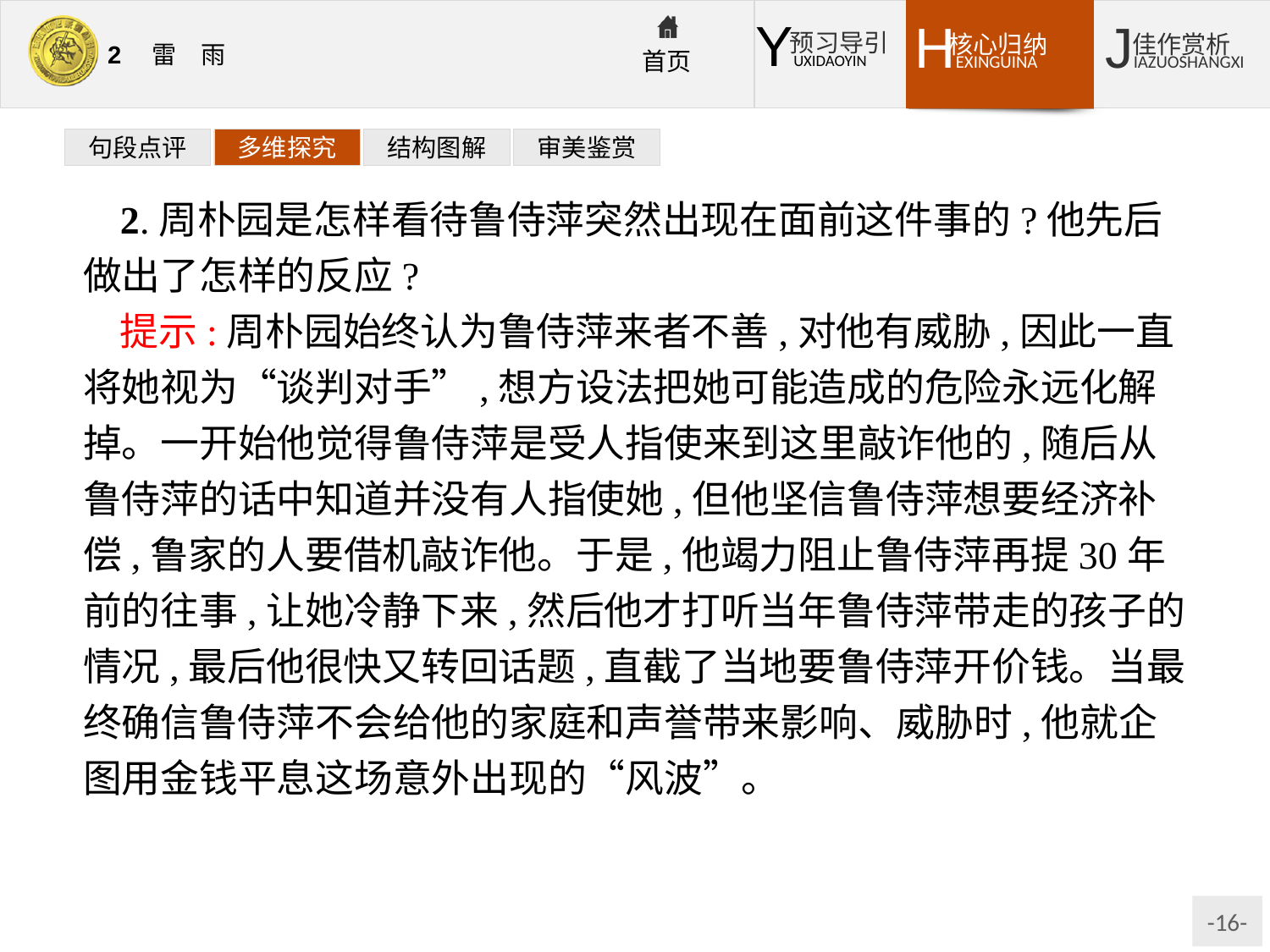

句段点评
多维探究
结构图解
审美鉴赏
2.周朴园是怎样看待鲁侍萍突然出现在面前这件事的?他先后做出了怎样的反应?
提示:周朴园始终认为鲁侍萍来者不善,对他有威胁,因此一直将她视为“谈判对手”,想方设法把她可能造成的危险永远化解掉。一开始他觉得鲁侍萍是受人指使来到这里敲诈他的,随后从鲁侍萍的话中知道并没有人指使她,但他坚信鲁侍萍想要经济补偿,鲁家的人要借机敲诈他。于是,他竭力阻止鲁侍萍再提30年前的往事,让她冷静下来,然后他才打听当年鲁侍萍带走的孩子的情况,最后他很快又转回话题,直截了当地要鲁侍萍开价钱。当最终确信鲁侍萍不会给他的家庭和声誉带来影响、威胁时,他就企图用金钱平息这场意外出现的“风波”。